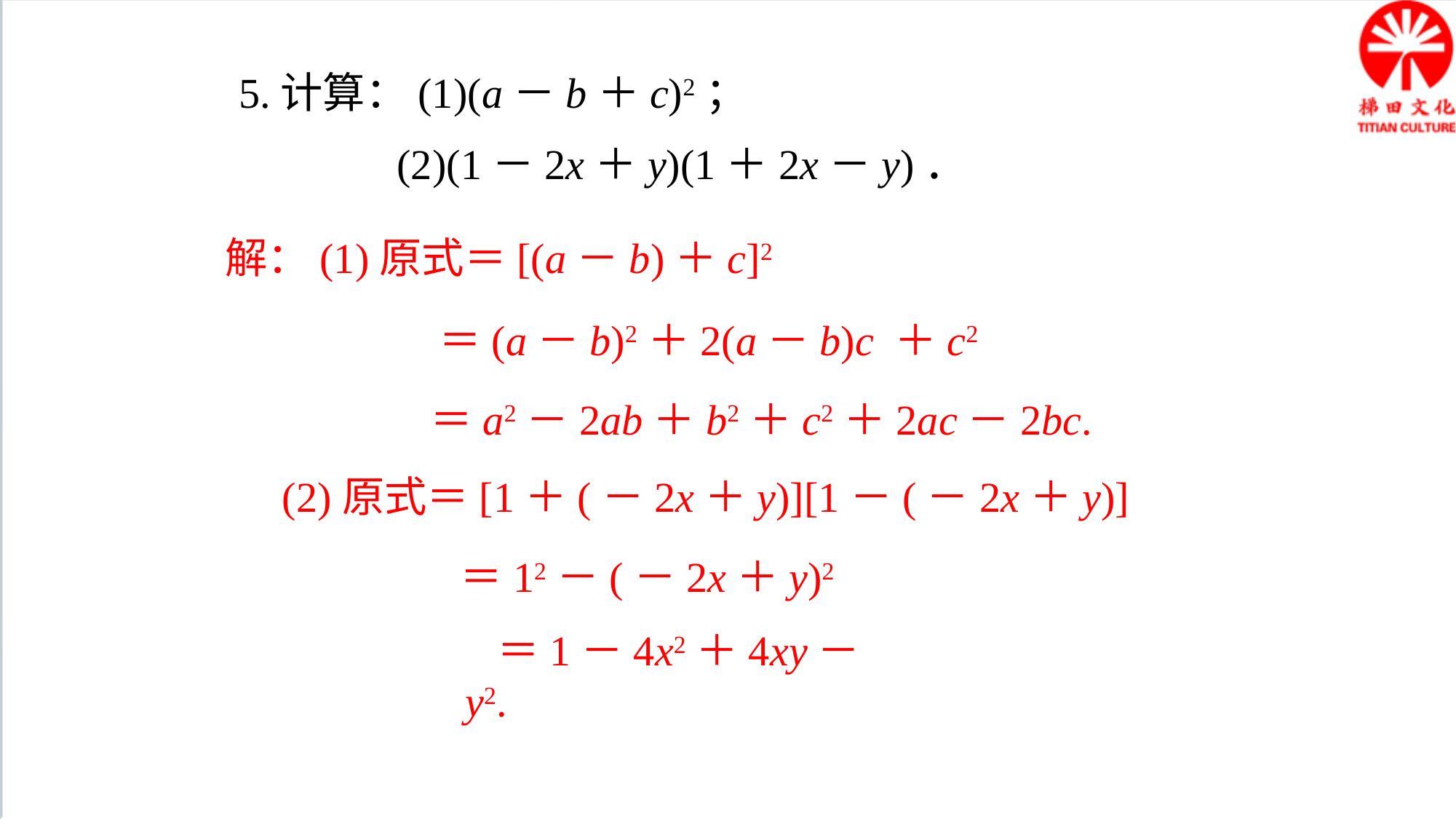

5.计算：(1)(a－b＋c)2；
               (2)(1－2x＋y)(1＋2x－y)．
解：(1)原式＝[(a－b)＋c]2
＝(a－b)2＋2(a－b)c ＋c2
＝a2－2ab＋b2＋c2＋2ac－2bc.
(2)原式＝[1＋(－2x＋y)][1－(－2x＋y)]
＝12－(－2x＋y)2
＝1－4x2＋4xy－y2.